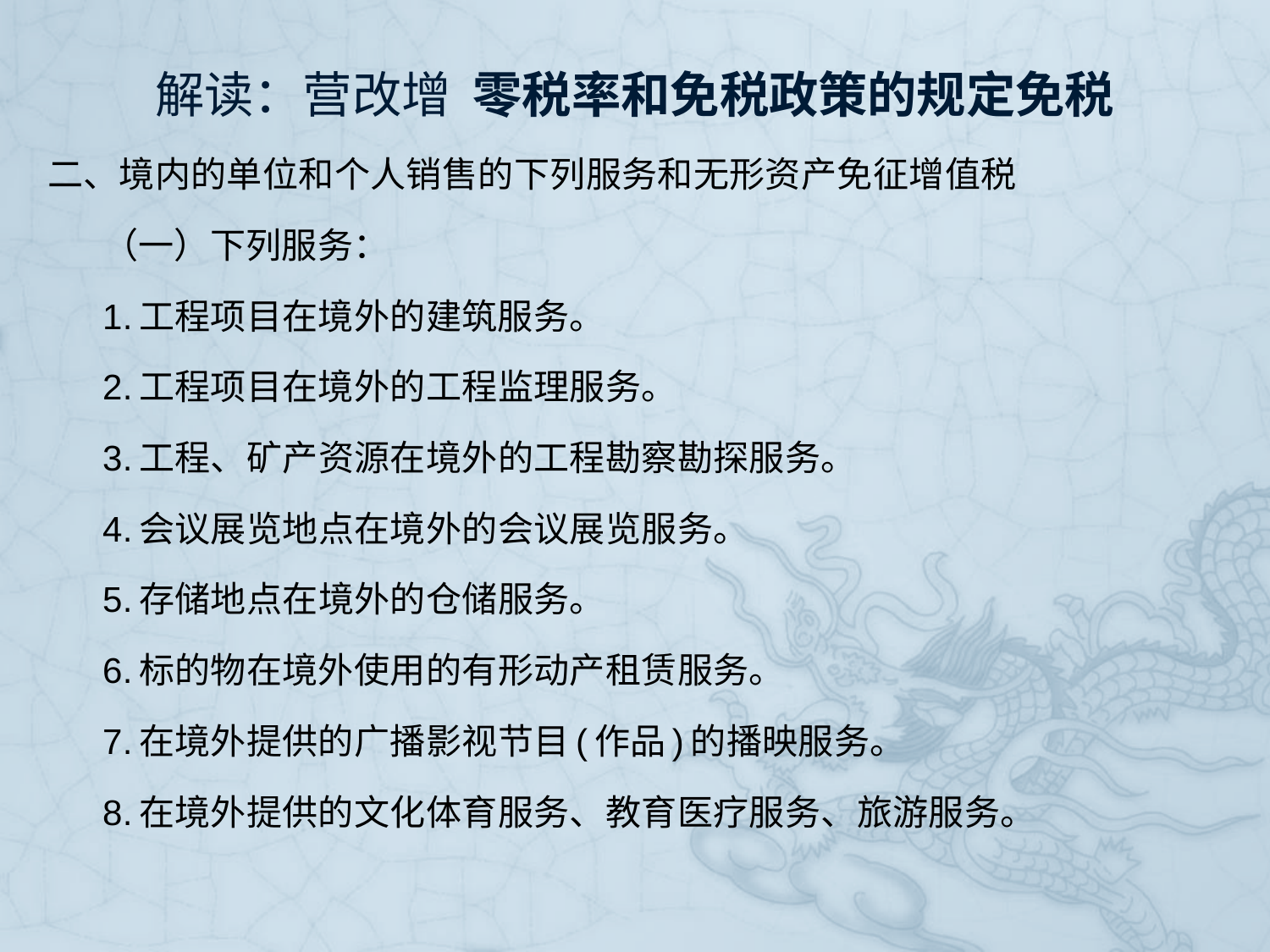

# 解读：营改增  零税率和免税政策的规定免税
二、境内的单位和个人销售的下列服务和无形资产免征增值税
（一）下列服务：
1.工程项目在境外的建筑服务。
2.工程项目在境外的工程监理服务。
3.工程、矿产资源在境外的工程勘察勘探服务。
4.会议展览地点在境外的会议展览服务。
5.存储地点在境外的仓储服务。
6.标的物在境外使用的有形动产租赁服务。
7.在境外提供的广播影视节目(作品)的播映服务。
8.在境外提供的文化体育服务、教育医疗服务、旅游服务。